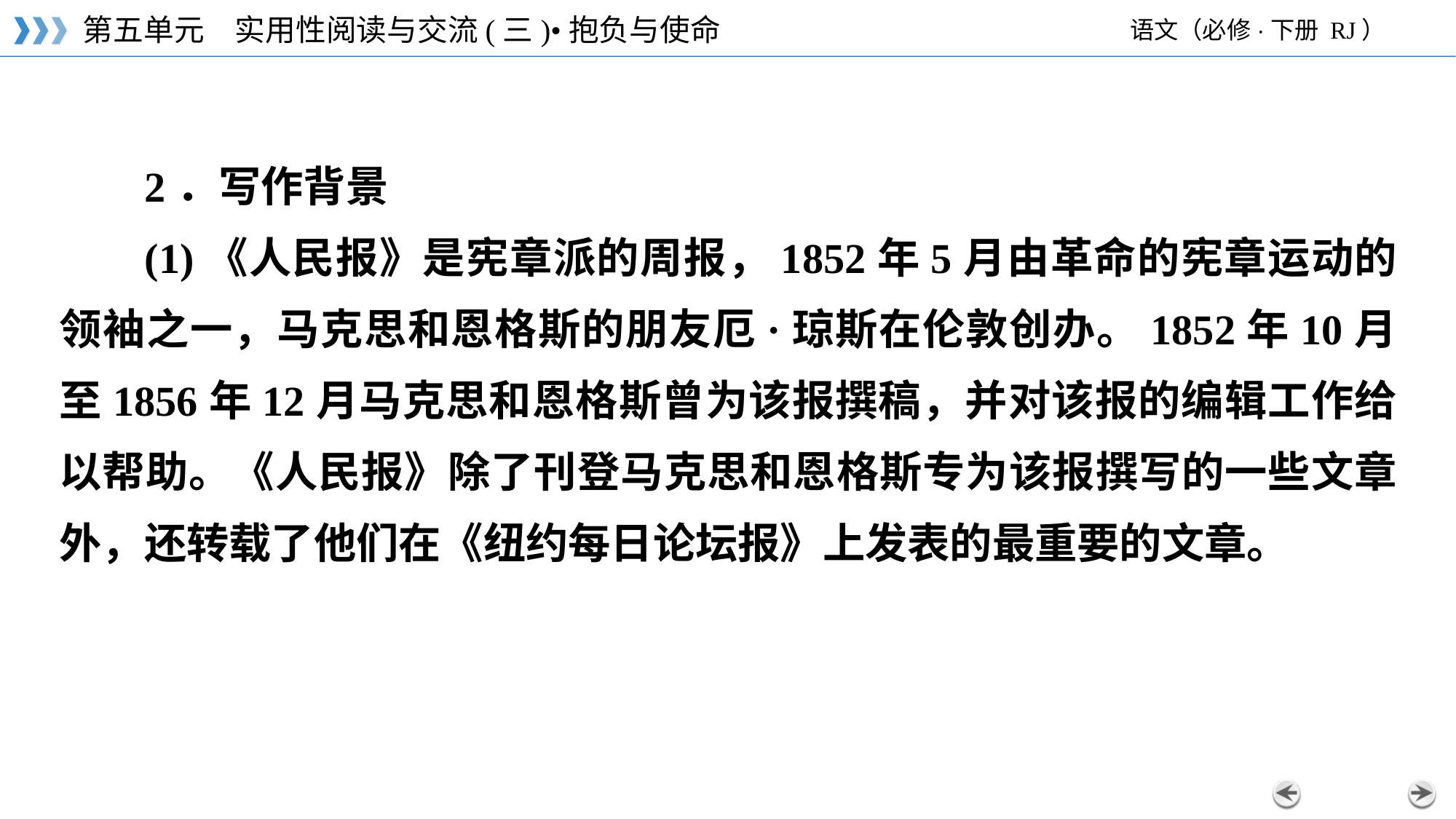

2．写作背景
(1)《人民报》是宪章派的周报，1852年5月由革命的宪章运动的领袖之一，马克思和恩格斯的朋友厄·琼斯在伦敦创办。1852年10月至1856年12月马克思和恩格斯曾为该报撰稿，并对该报的编辑工作给以帮助。《人民报》除了刊登马克思和恩格斯专为该报撰写的一些文章外，还转载了他们在《纽约每日论坛报》上发表的最重要的文章。